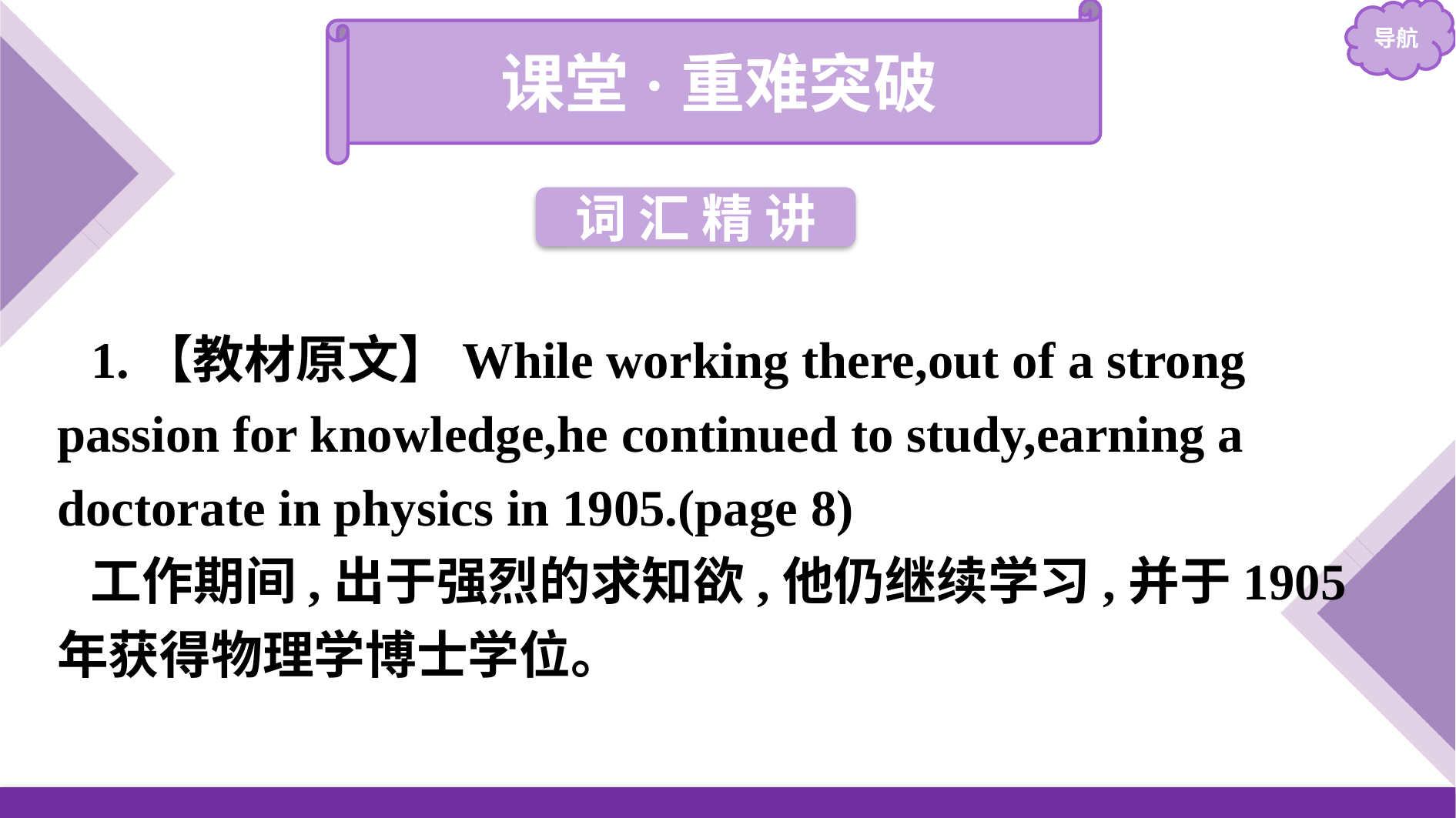

课堂·重难突破
词 汇 精 讲
1.【教材原文】While working there,out of a strong passion for knowledge,he continued to study,earning a doctorate in physics in 1905.(page 8)
工作期间,出于强烈的求知欲,他仍继续学习,并于1905年获得物理学博士学位。